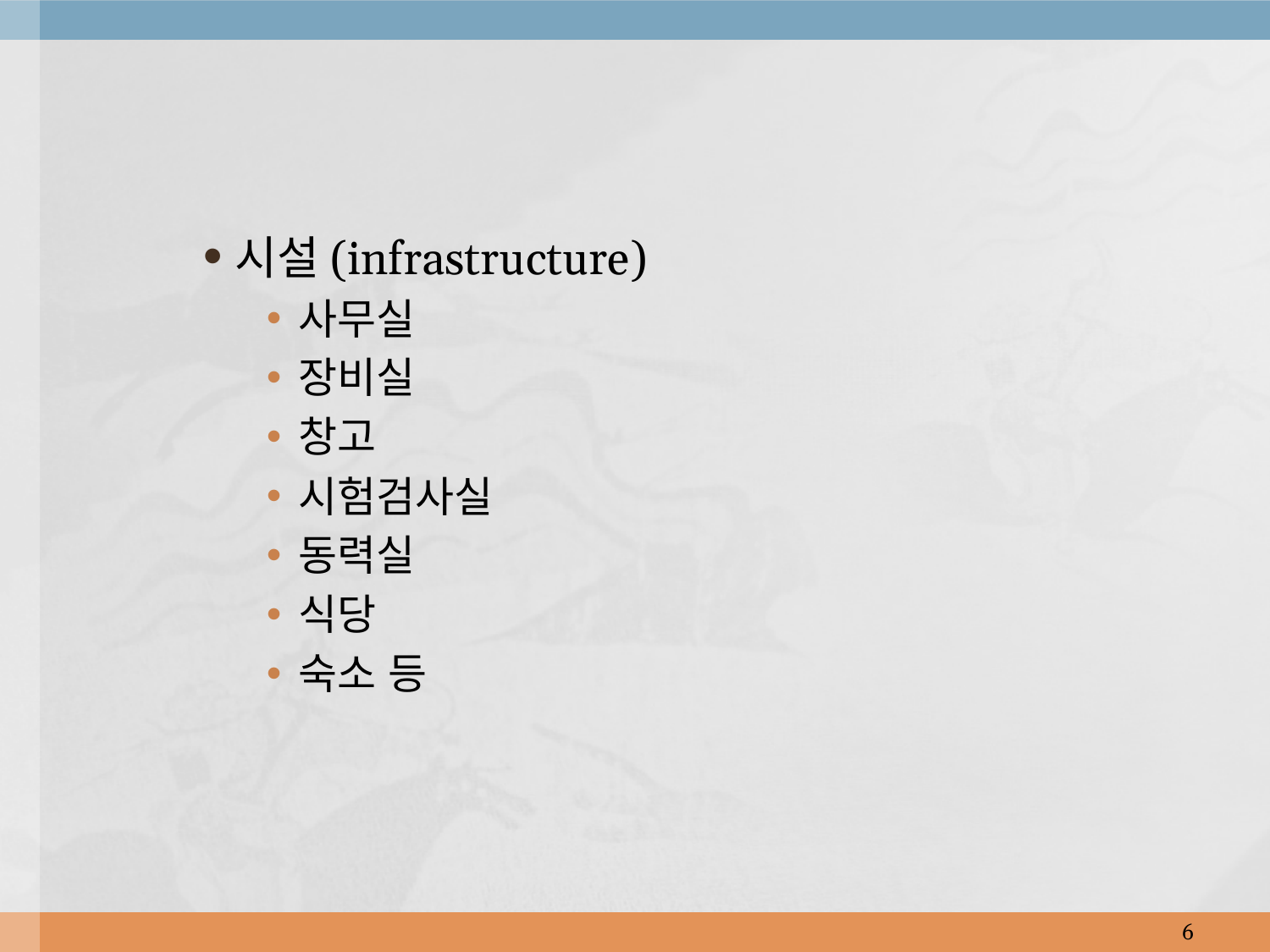

시설(infrastructure)
사무실
장비실
창고
시험검사실
동력실
식당
숙소 등
6